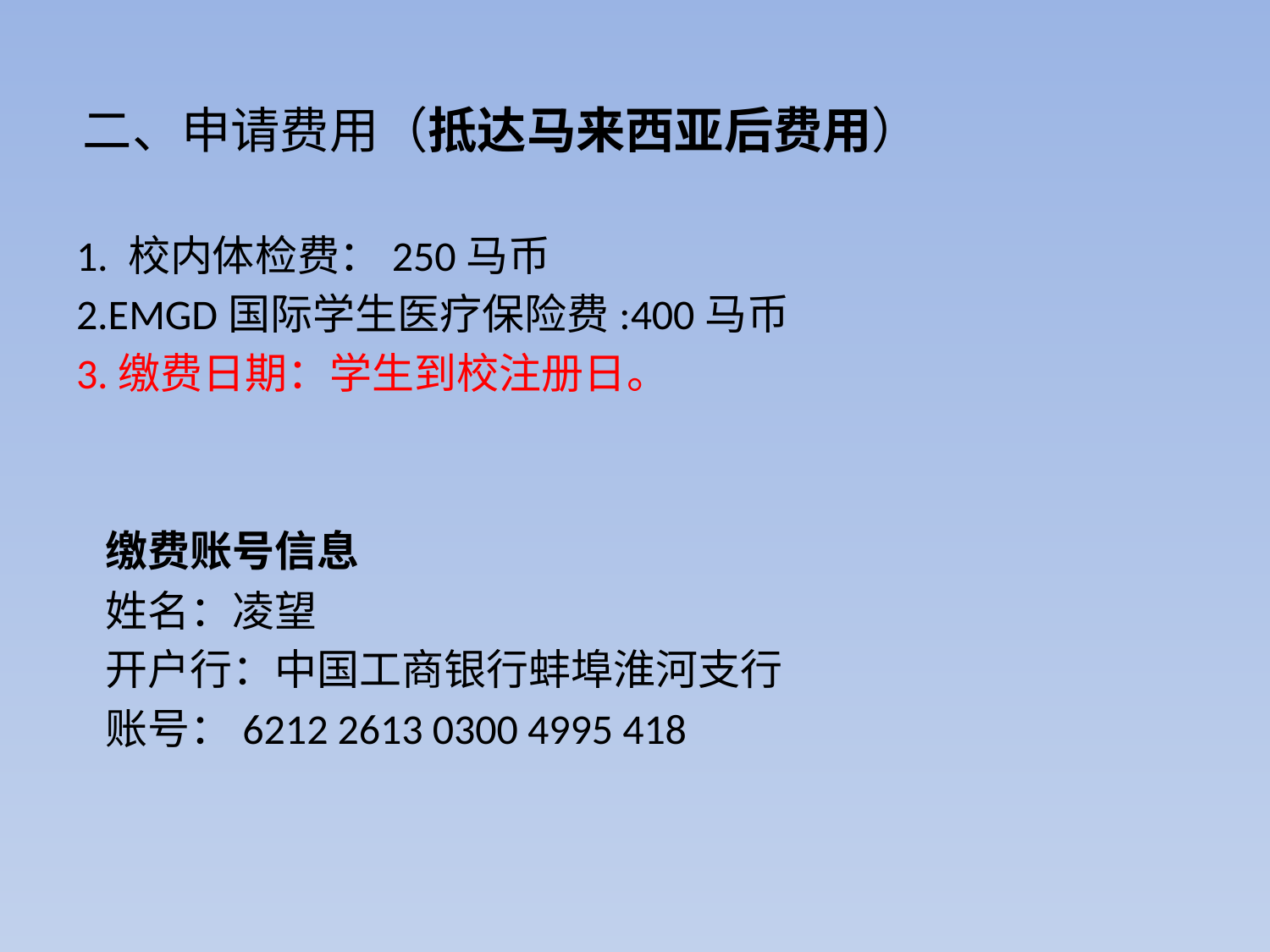

# 二、申请费用（抵达马来西亚后费用）
1. 校内体检费：250马币
2.EMGD国际学生医疗保险费:400马币
3.缴费日期：学生到校注册日。

  缴费账号信息
  姓名：凌望
  开户行：中国工商银行蚌埠淮河支行
  账号：6212 2613 0300 4995 418